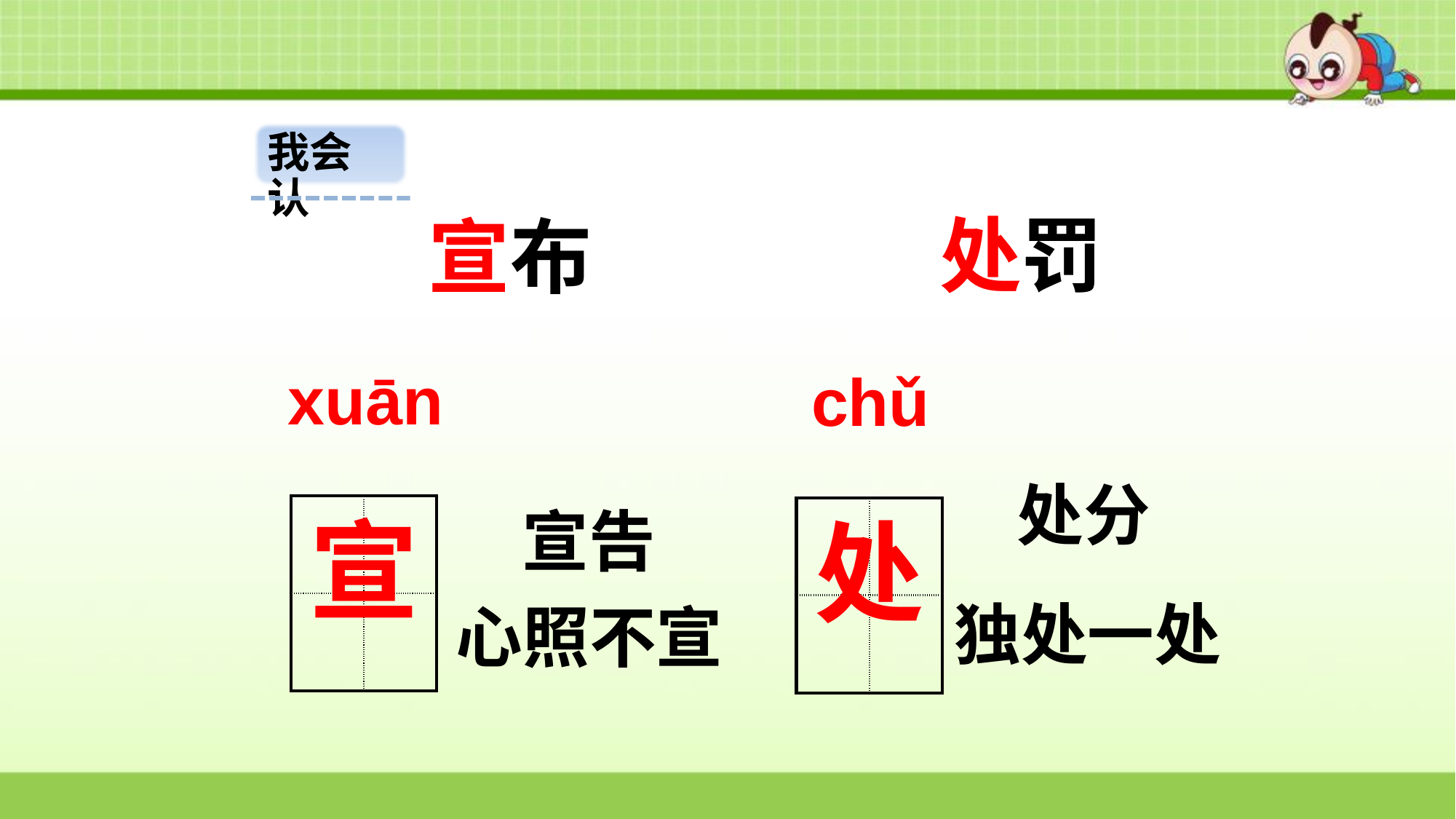

我会认

处罚
宣布
xuān
chǔ
 处分
宣告
|  |  |
| --- | --- |
|  |  |
宣
|  |  |
| --- | --- |
|  |  |
处
独处一处
心照不宣